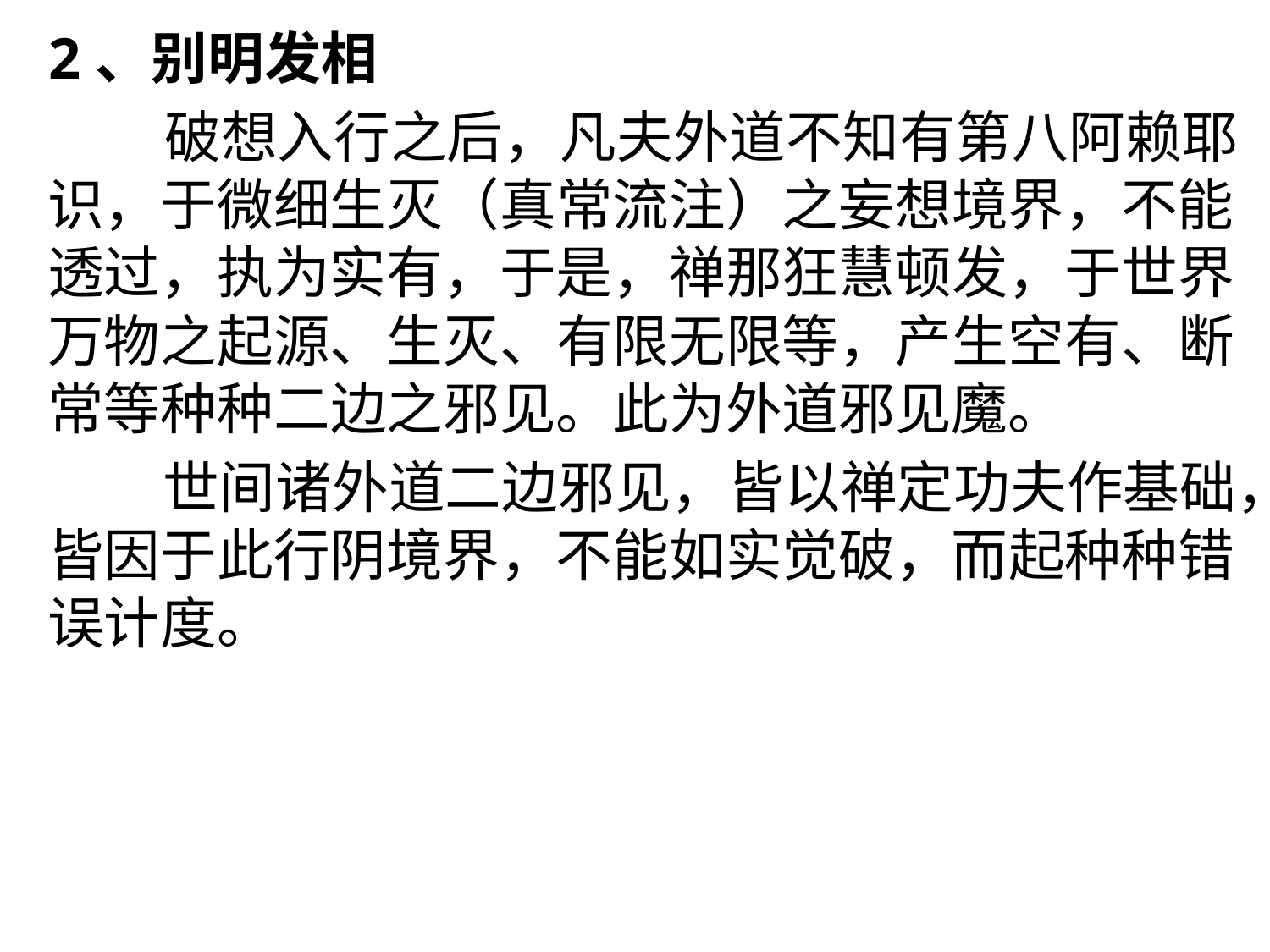

2、别明发相
        破想入行之后，凡夫外道不知有第八阿赖耶识，于微细生灭（真常流注）之妄想境界，不能透过，执为实有，于是，禅那狂慧顿发，于世界万物之起源、生灭、有限无限等，产生空有、断常等种种二边之邪见。此为外道邪见魔。
        世间诸外道二边邪见，皆以禅定功夫作基础，皆因于此行阴境界，不能如实觉破，而起种种错误计度。